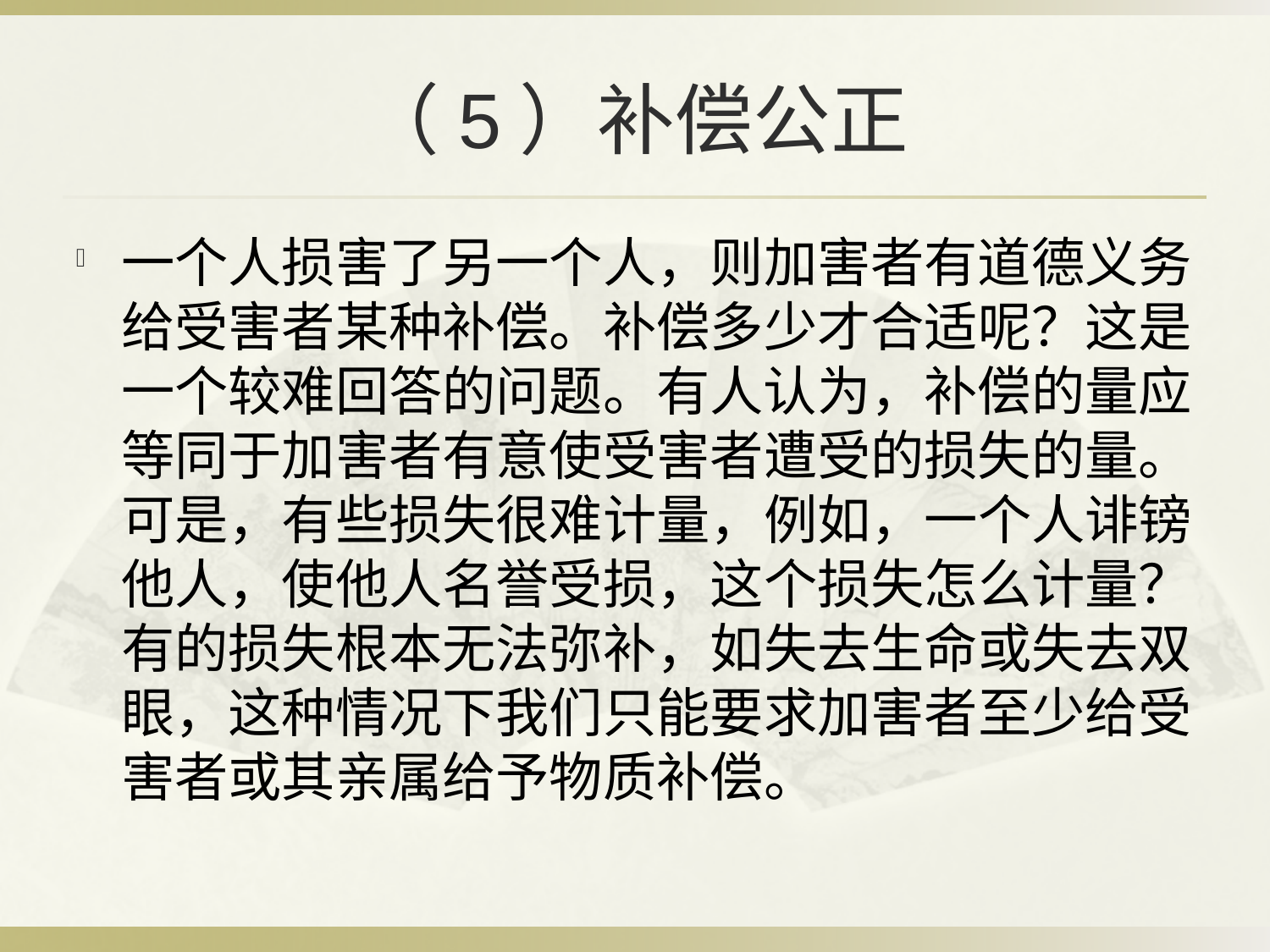

# （5）补偿公正
一个人损害了另一个人，则加害者有道德义务给受害者某种补偿。补偿多少才合适呢？这是一个较难回答的问题。有人认为，补偿的量应等同于加害者有意使受害者遭受的损失的量。可是，有些损失很难计量，例如，一个人诽镑他人，使他人名誉受损，这个损失怎么计量？有的损失根本无法弥补，如失去生命或失去双眼，这种情况下我们只能要求加害者至少给受害者或其亲属给予物质补偿。